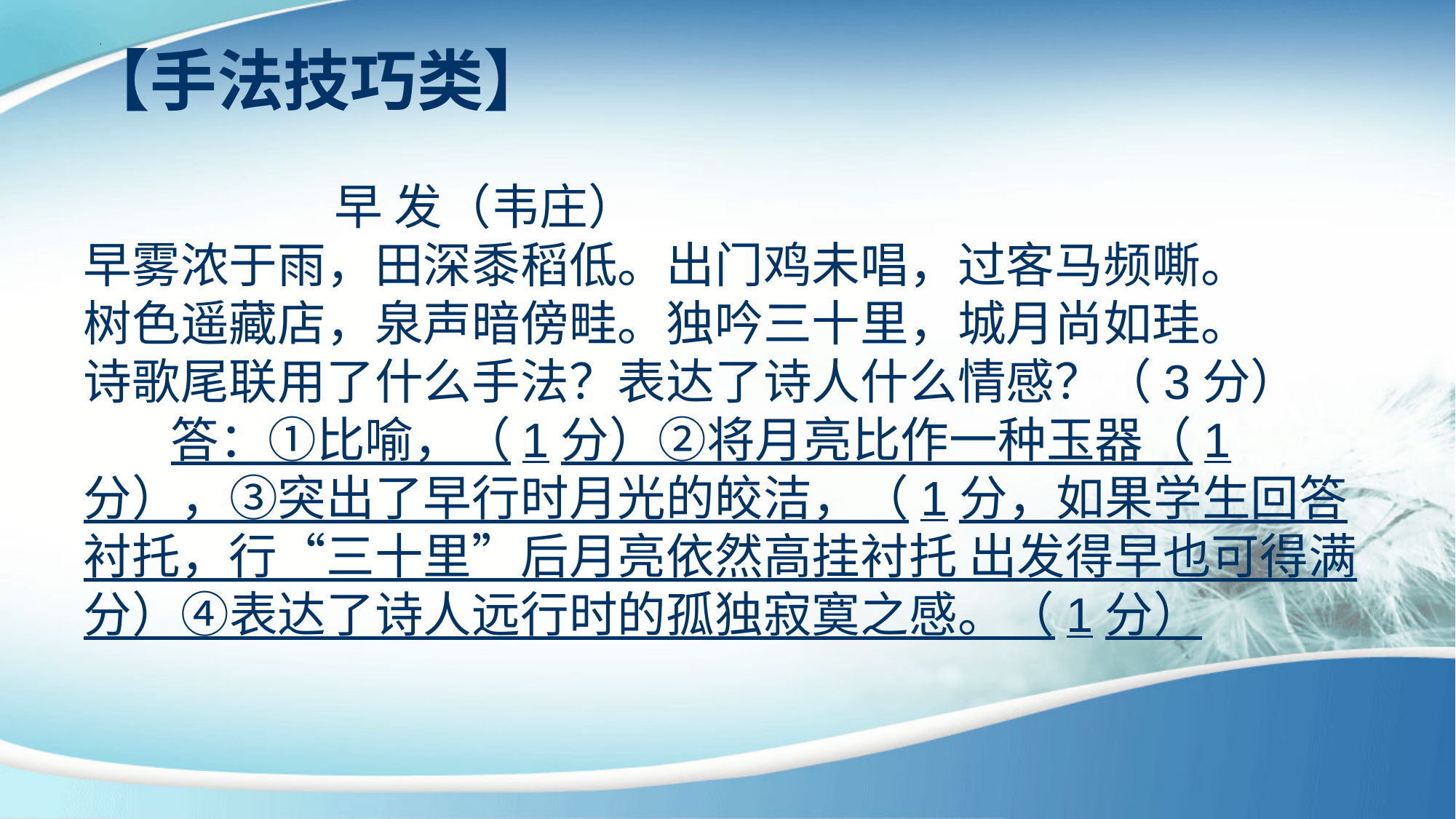

【手法技巧类】
                       早 发（韦庄）
早雾浓于雨，田深黍稻低。出门鸡未唱，过客马频嘶。
树色遥藏店，泉声暗傍畦。独吟三十里，城月尚如珪。
诗歌尾联用了什么手法？表达了诗人什么情感？（3分）
        答：①比喻，（1分）②将月亮比作一种玉器（1分），③突出了早行时月光的皎洁，（1分，如果学生回答衬托，行“三十里”后月亮依然高挂衬托 出发得早也可得满分）④表达了诗人远行时的孤独寂寞之感。（1分）